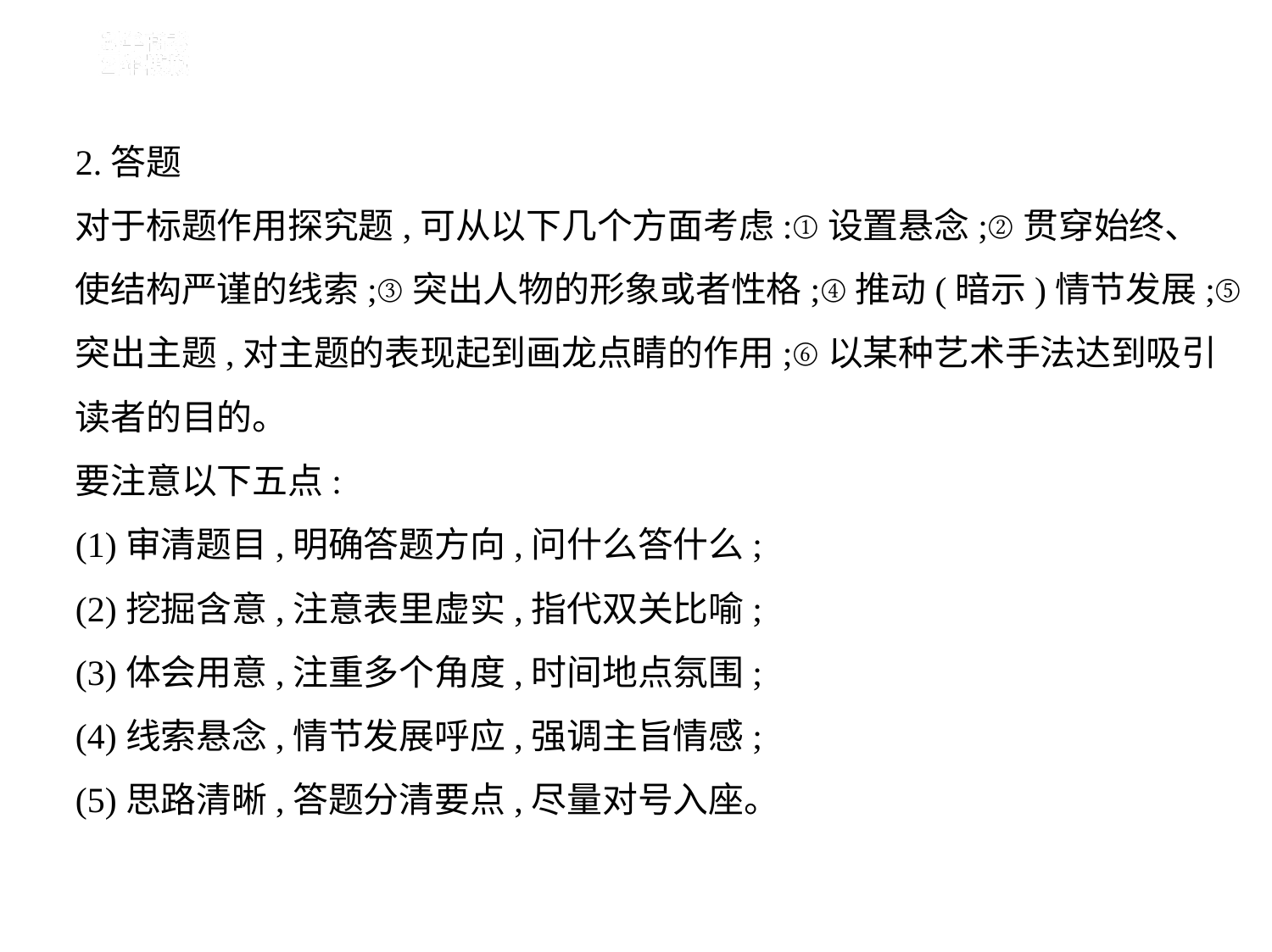

2.答题
对于标题作用探究题,可从以下几个方面考虑:①设置悬念;②贯穿始终、
使结构严谨的线索;③突出人物的形象或者性格;④推动(暗示)情节发展;⑤
突出主题,对主题的表现起到画龙点睛的作用;⑥以某种艺术手法达到吸引
读者的目的。
要注意以下五点:
(1)审清题目,明确答题方向,问什么答什么;
(2)挖掘含意,注意表里虚实,指代双关比喻;
(3)体会用意,注重多个角度,时间地点氛围;
(4)线索悬念,情节发展呼应,强调主旨情感;
(5)思路清晰,答题分清要点,尽量对号入座。